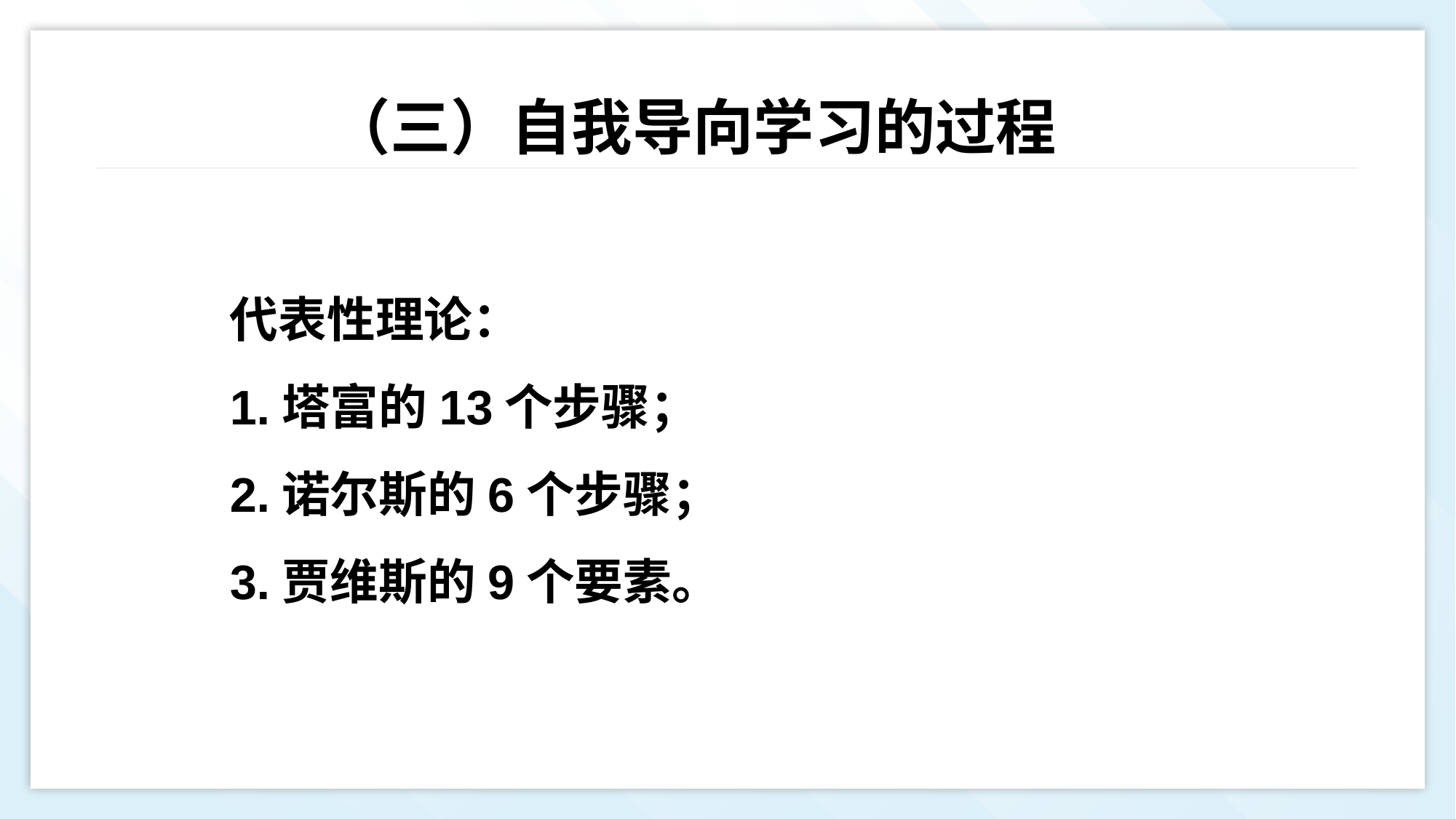

（三）自我导向学习的过程
代表性理论：
1.塔富的13个步骤；
2.诺尔斯的6个步骤；
3.贾维斯的9个要素。